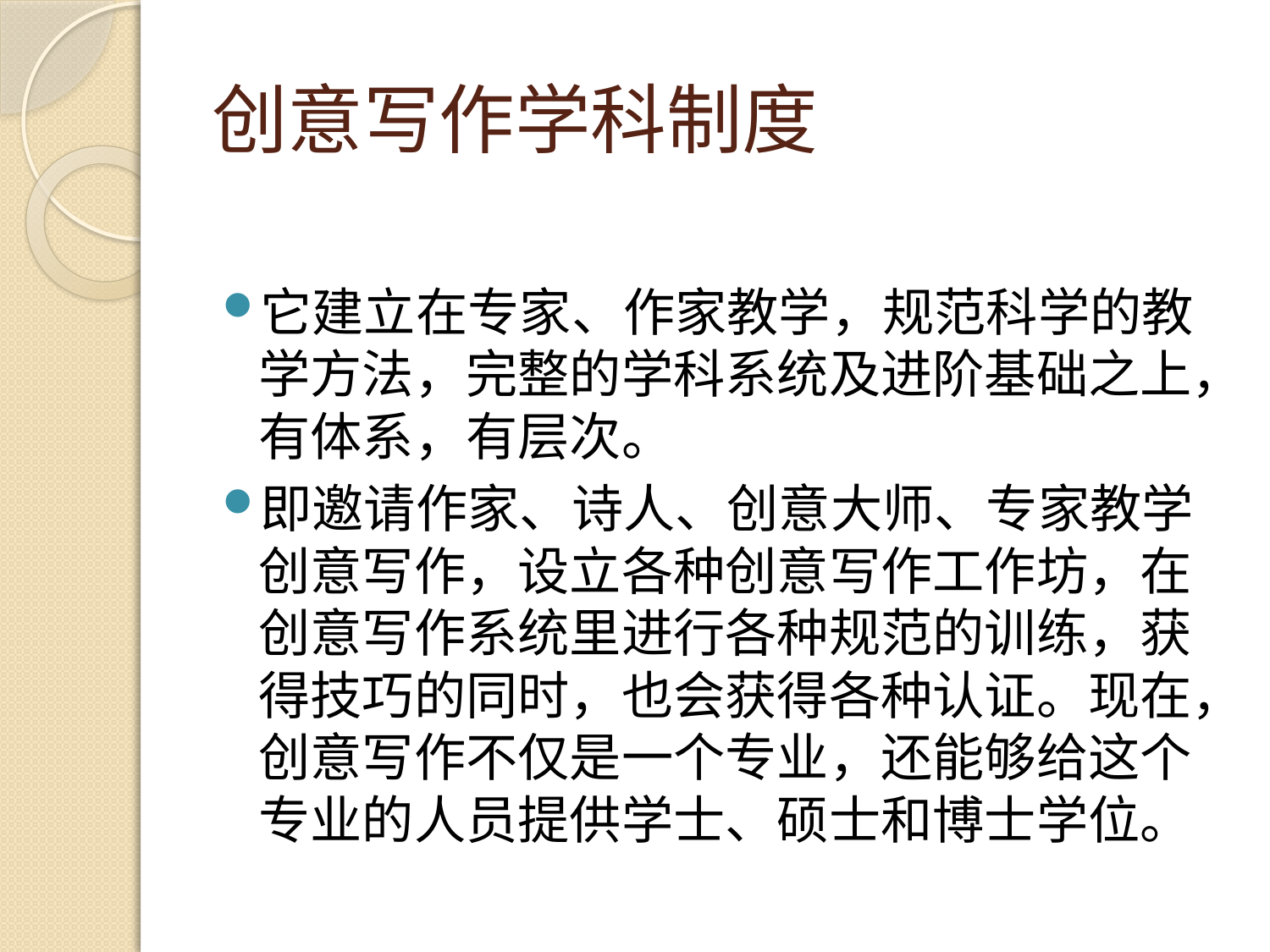

# 创意写作学科制度

它建立在专家、作家教学，规范科学的教学方法，完整的学科系统及进阶基础之上，有体系，有层次。
即邀请作家、诗人、创意大师、专家教学创意写作，设立各种创意写作工作坊，在创意写作系统里进行各种规范的训练，获得技巧的同时，也会获得各种认证。现在，创意写作不仅是一个专业，还能够给这个专业的人员提供学士、硕士和博士学位。